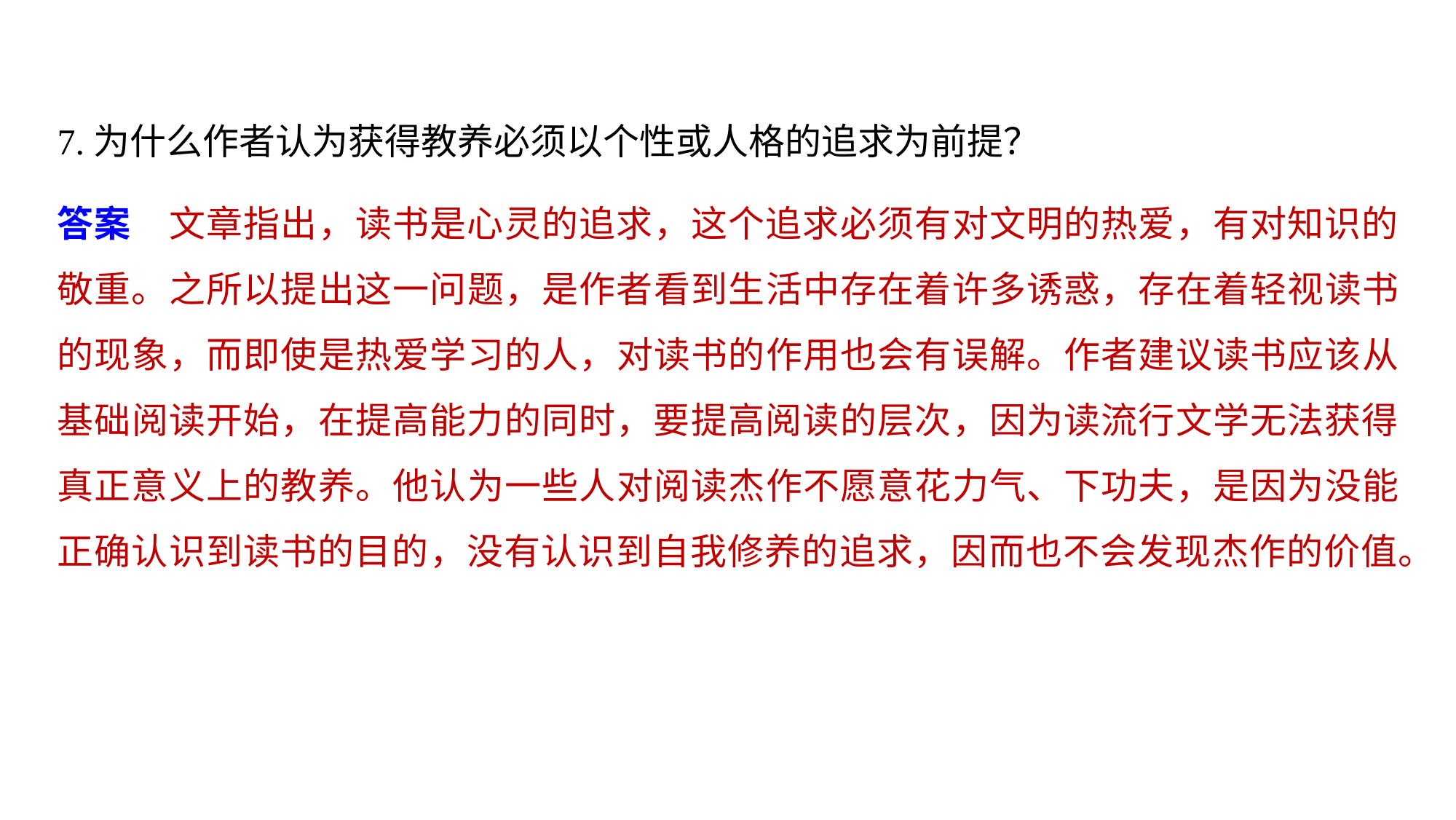

7.为什么作者认为获得教养必须以个性或人格的追求为前提？
答案　文章指出，读书是心灵的追求，这个追求必须有对文明的热爱，有对知识的敬重。之所以提出这一问题，是作者看到生活中存在着许多诱惑，存在着轻视读书的现象，而即使是热爱学习的人，对读书的作用也会有误解。作者建议读书应该从基础阅读开始，在提高能力的同时，要提高阅读的层次，因为读流行文学无法获得真正意义上的教养。他认为一些人对阅读杰作不愿意花力气、下功夫，是因为没能正确认识到读书的目的，没有认识到自我修养的追求，因而也不会发现杰作的价值。